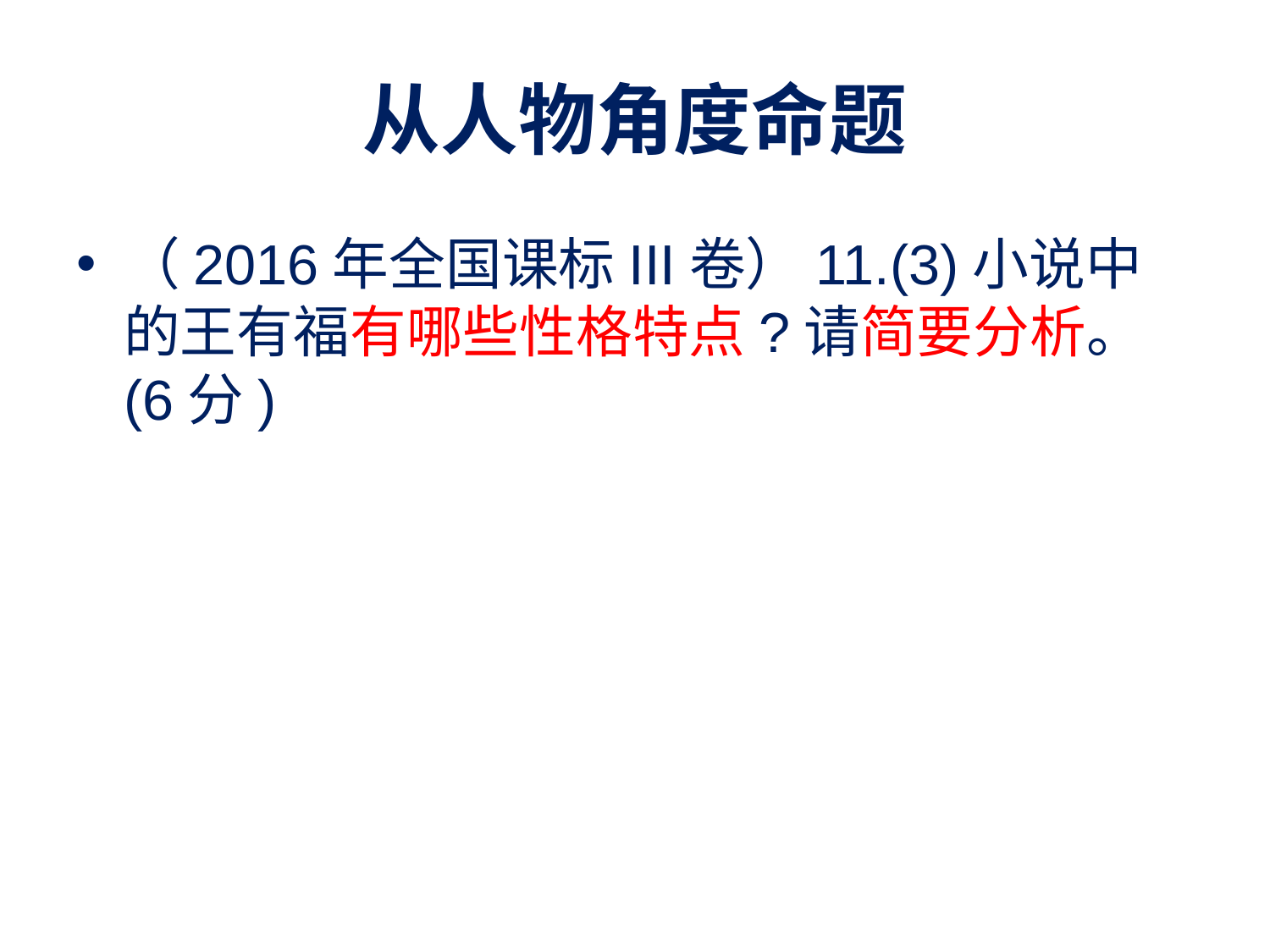

# 从人物角度命题
（2016年全国课标III卷）11.(3)小说中的王有福有哪些性格特点?请简要分析。(6分)